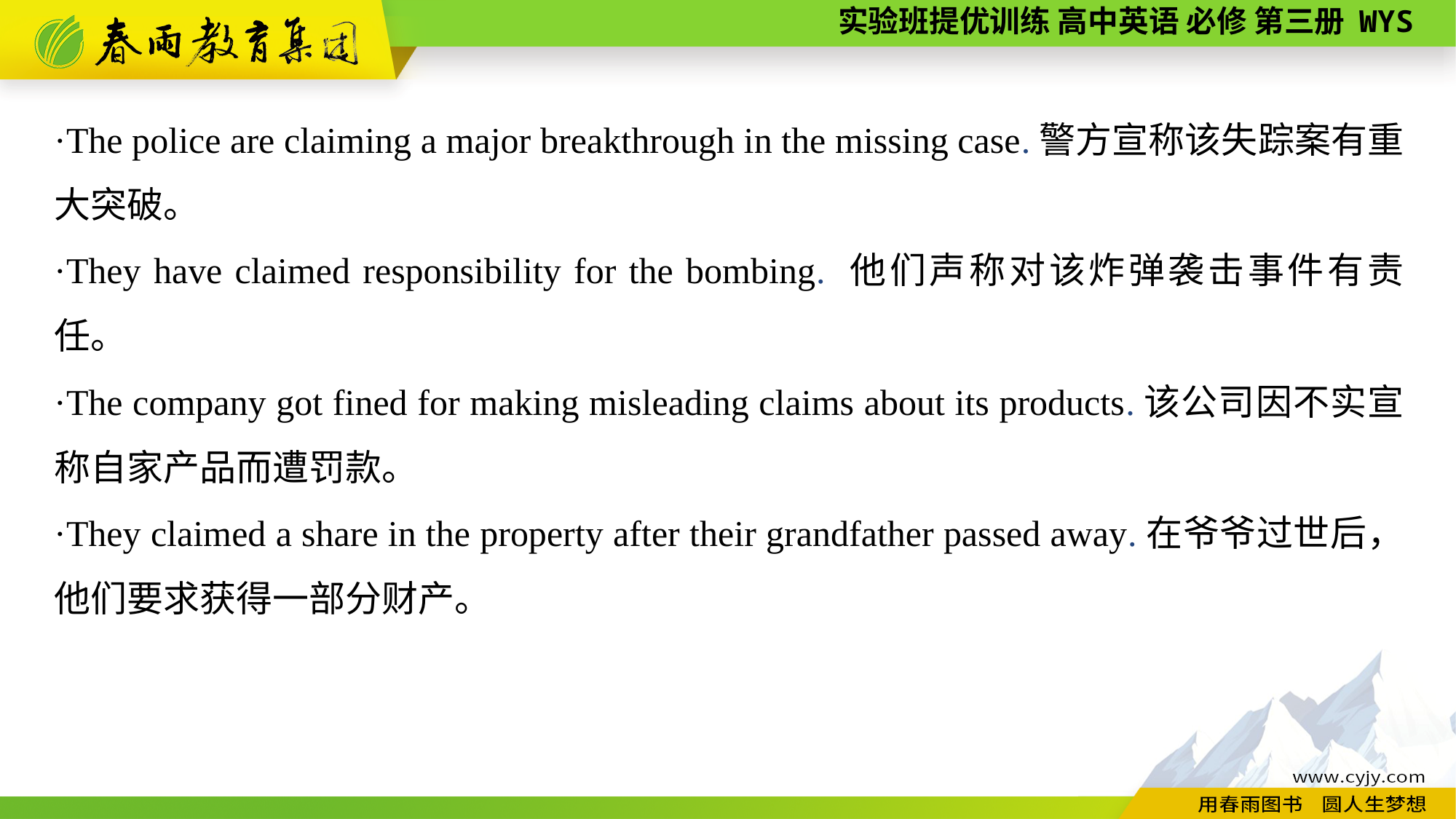

·The police are claiming a major breakthrough in the missing case.警方宣称该失踪案有重大突破。
·They have claimed responsibility for the bombing. 他们声称对该炸弹袭击事件有责任。
·The company got fined for making misleading claims about its products.该公司因不实宣称自家产品而遭罚款。
·They claimed a share in the property after their grandfather passed away.在爷爷过世后，他们要求获得一部分财产。